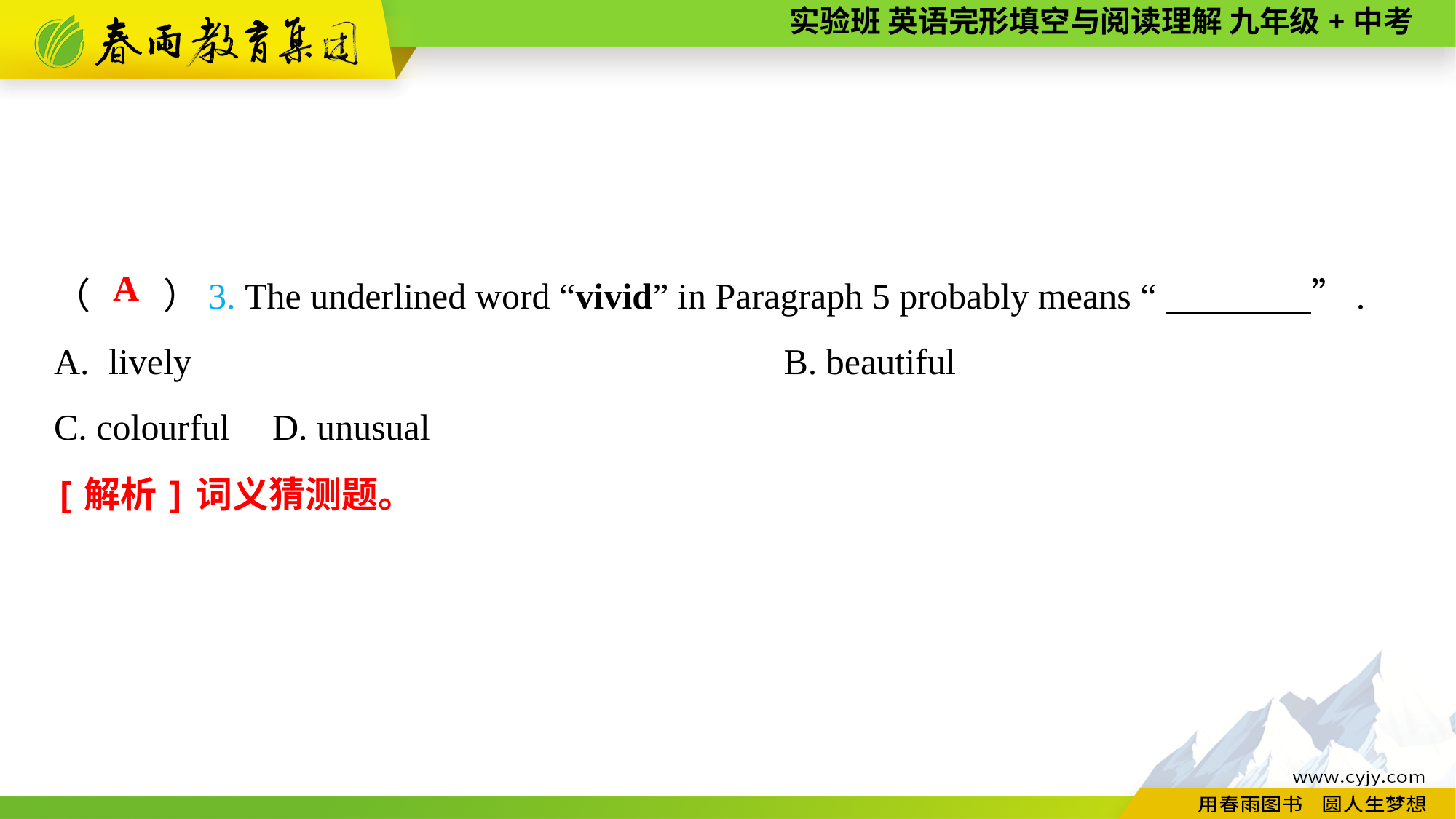

（　　）3. The underlined word “vivid” in Paragraph 5 probably means “　　　　”.
lively	B. beautiful
C. colourful	D. unusual
A
[解析]词义猜测题。